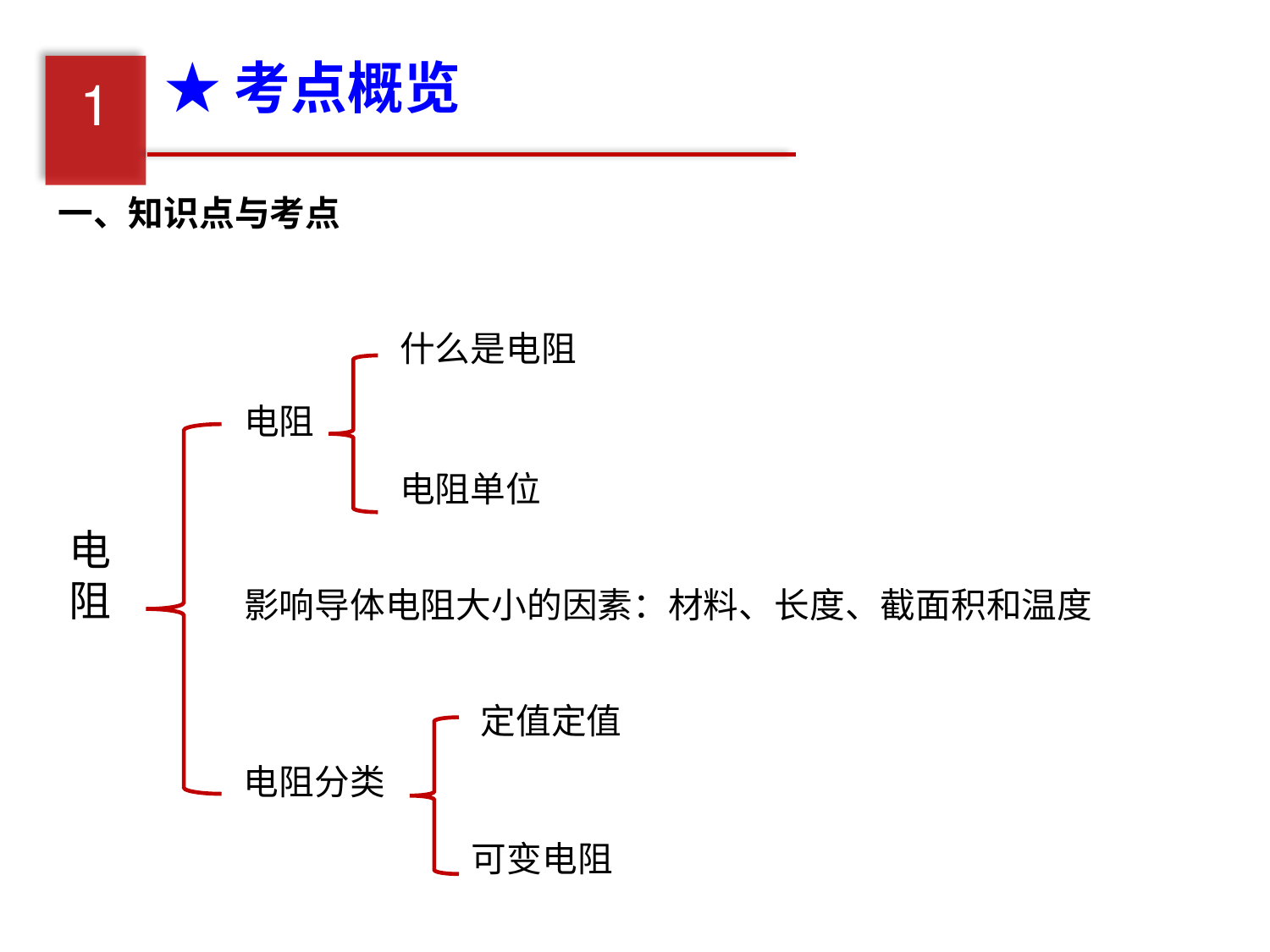

★考点概览

1
一、知识点与考点
什么是电阻

电阻

电阻单位
电阻
影响导体电阻大小的因素：材料、长度、截面积和温度
定值定值

电阻分类
可变电阻